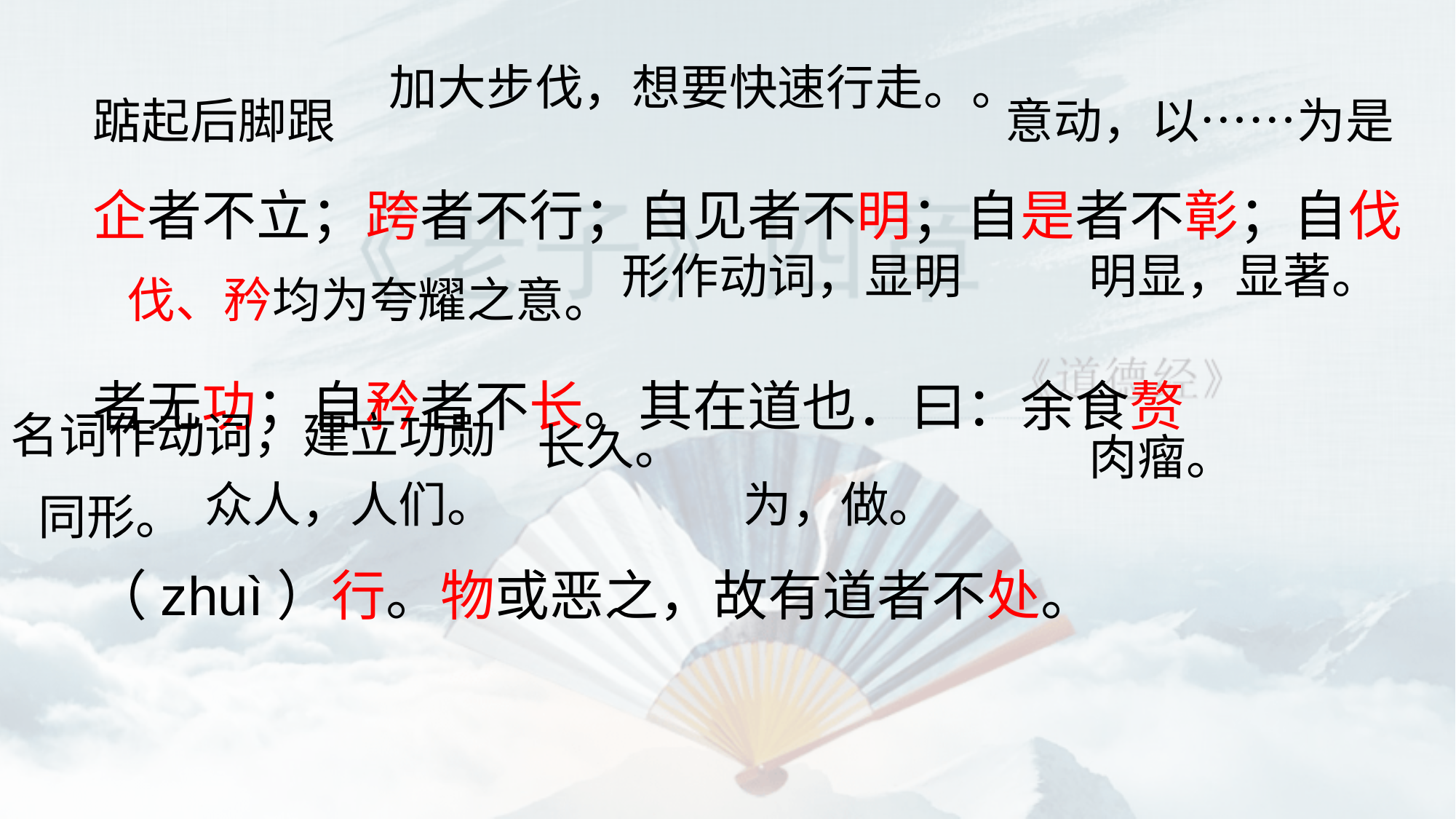

加大步伐，想要快速行走。。
企者不立；跨者不行；自见者不明；自是者不彰；自伐者无功；自矜者不长。其在道也．曰：余食赘（zhuì）行。物或恶之，故有道者不处。
踮起后脚跟
意动，以……为是
形作动词，显明
明显，显著。
伐、矜均为夸耀之意。
名词作动词，建立功勋
长久。
肉瘤。
众人，人们。
为，做。
同形。